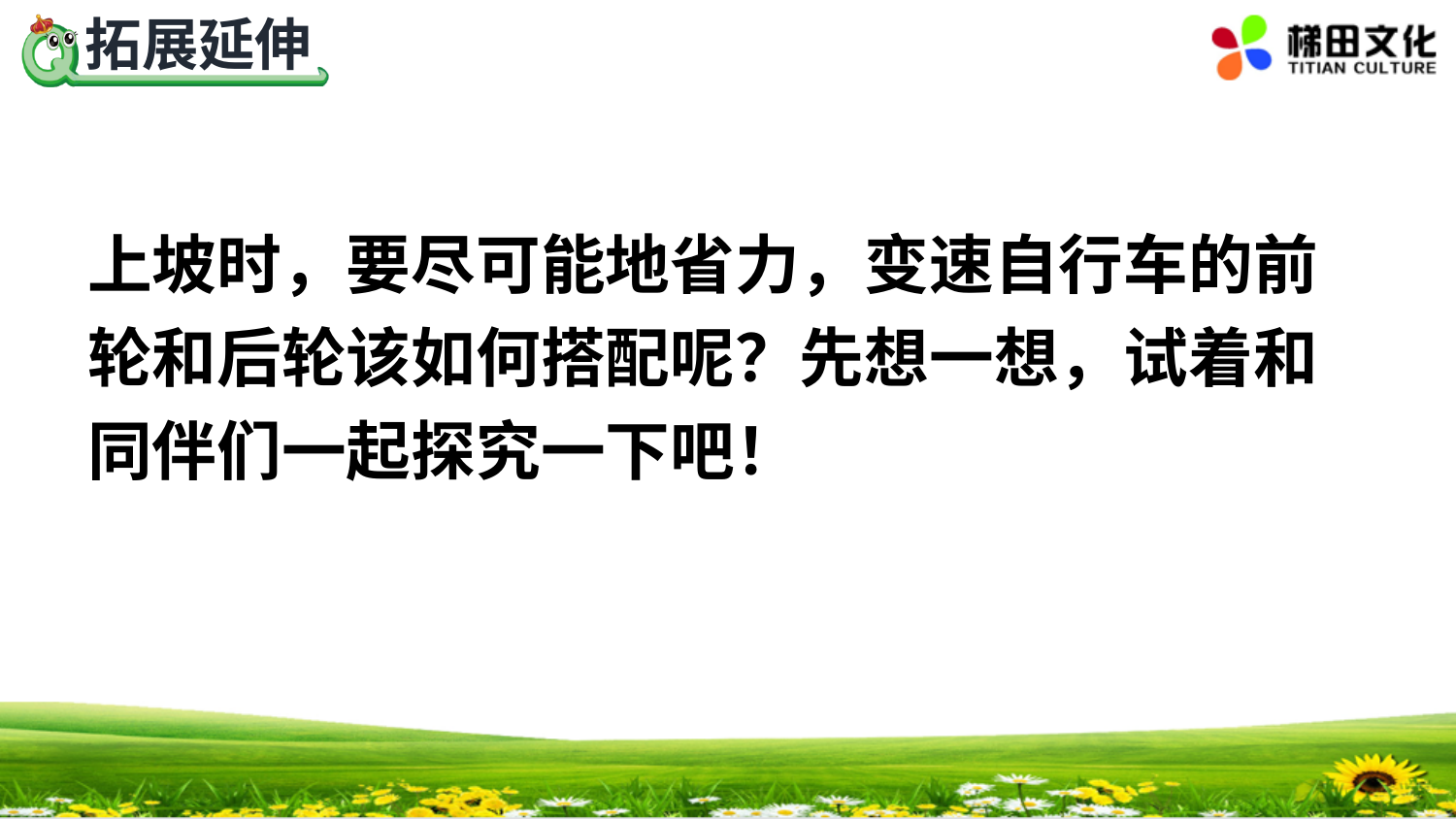

上坡时，要尽可能地省力，变速自行车的前轮和后轮该如何搭配呢？先想一想，试着和同伴们一起探究一下吧！